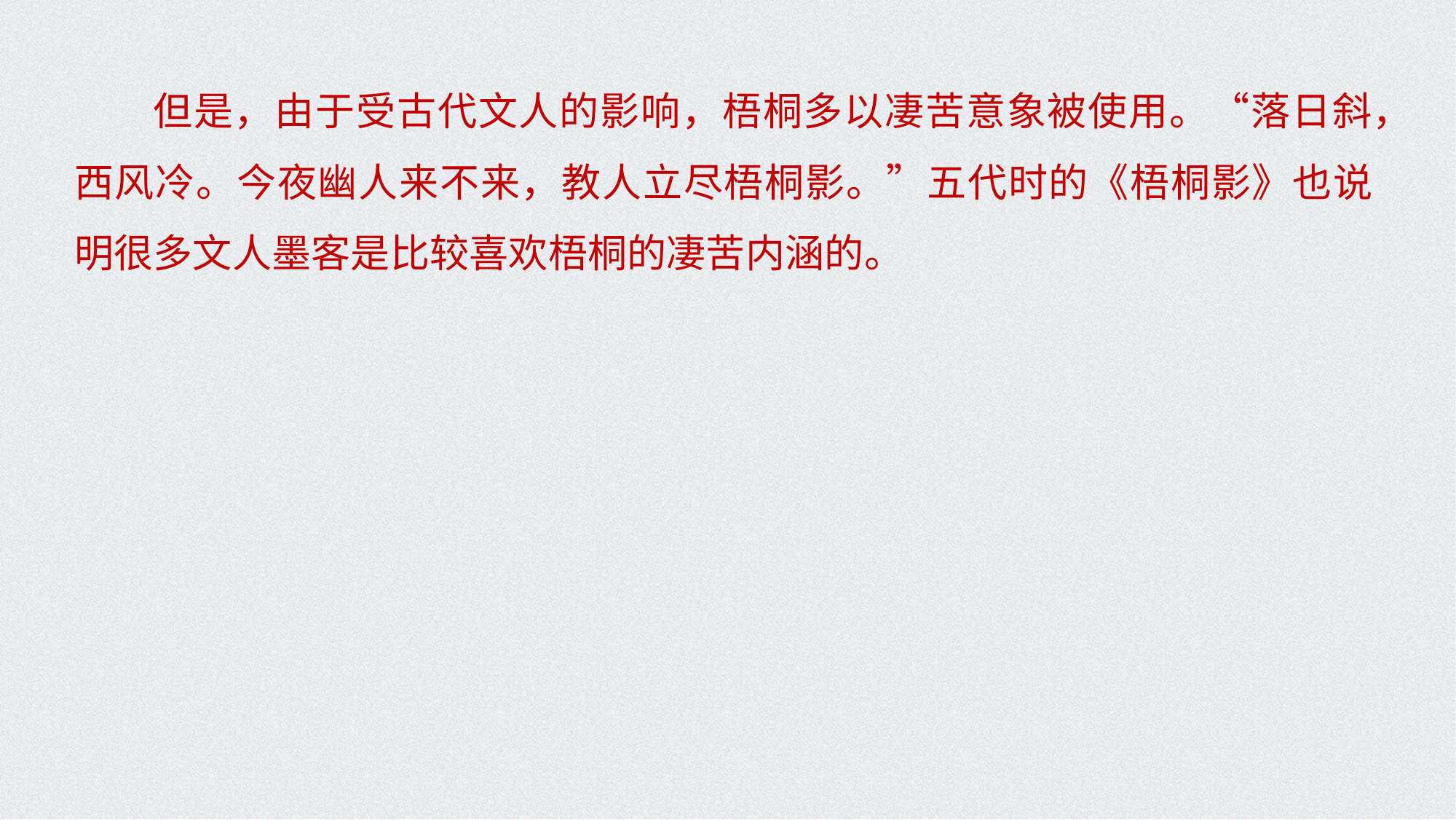

但是，由于受古代文人的影响，梧桐多以凄苦意象被使用。“落日斜，西风冷。今夜幽人来不来，教人立尽梧桐影。”五代时的《梧桐影》也说明很多文人墨客是比较喜欢梧桐的凄苦内涵的。